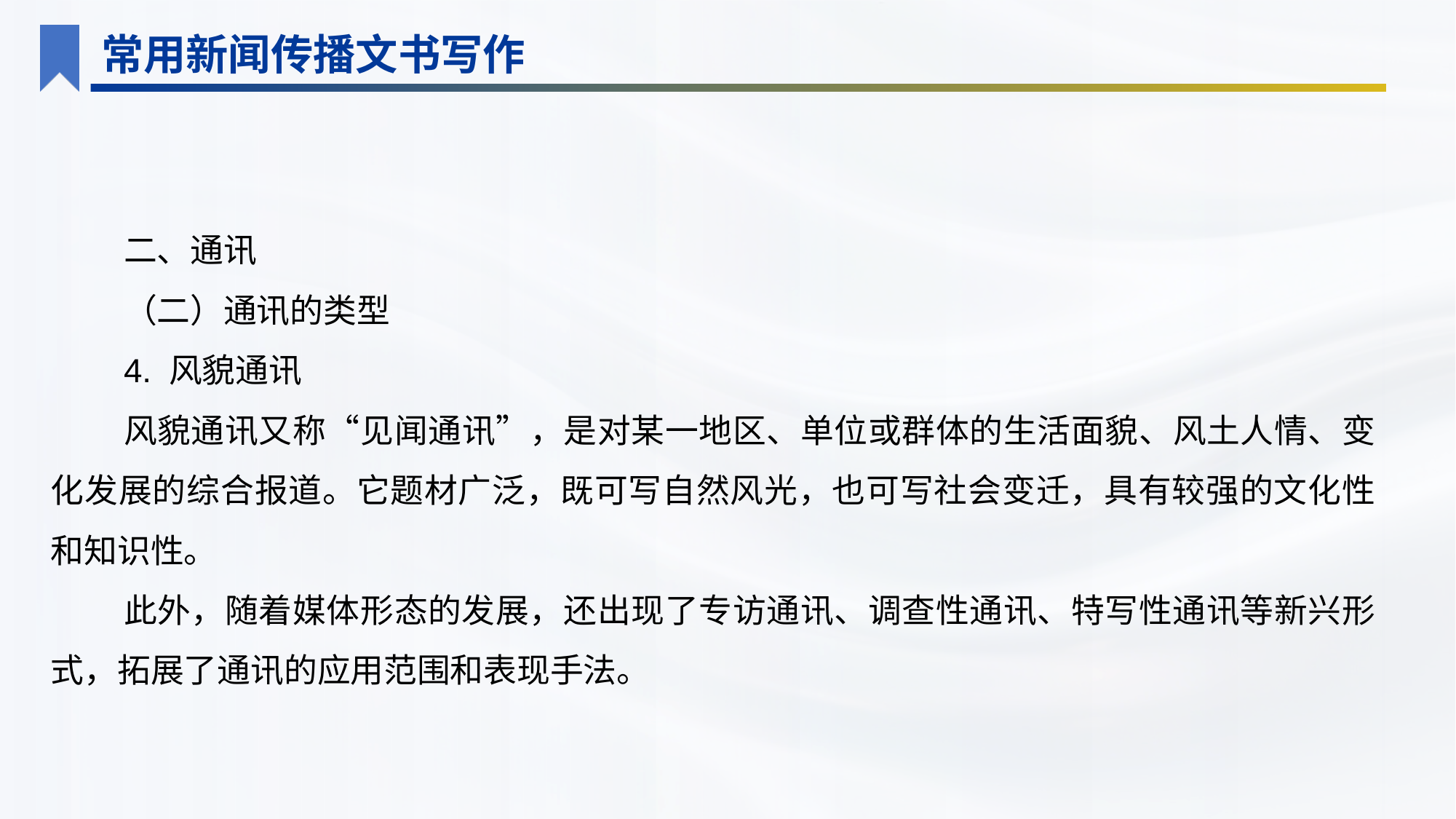

常用新闻传播文书写作
二、通讯
（二）通讯的类型
4. 风貌通讯
风貌通讯又称“见闻通讯”，是对某一地区、单位或群体的生活面貌、风土人情、变化发展的综合报道。它题材广泛，既可写自然风光，也可写社会变迁，具有较强的文化性和知识性。
此外，随着媒体形态的发展，还出现了专访通讯、调查性通讯、特写性通讯等新兴形式，拓展了通讯的应用范围和表现手法。